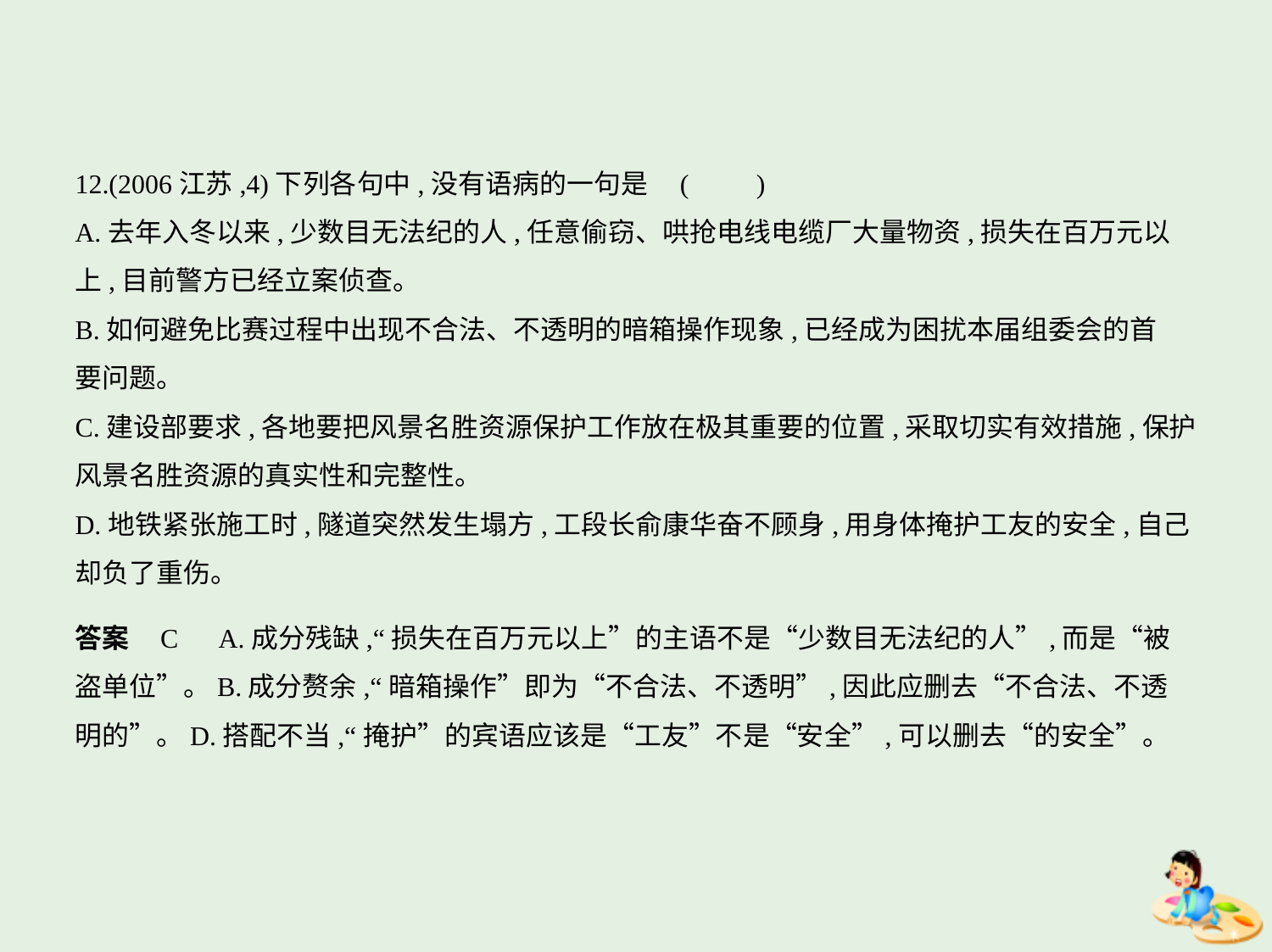

12.(2006江苏,4)下列各句中,没有语病的一句是 (　　)
A.去年入冬以来,少数目无法纪的人,任意偷窃、哄抢电线电缆厂大量物资,损失在百万元以
上,目前警方已经立案侦查。
B.如何避免比赛过程中出现不合法、不透明的暗箱操作现象,已经成为困扰本届组委会的首
要问题。
C.建设部要求,各地要把风景名胜资源保护工作放在极其重要的位置,采取切实有效措施,保护
风景名胜资源的真实性和完整性。
D.地铁紧张施工时,隧道突然发生塌方,工段长俞康华奋不顾身,用身体掩护工友的安全,自己
却负了重伤。
答案    C　A.成分残缺,“损失在百万元以上”的主语不是“少数目无法纪的人”,而是“被
盗单位”。B.成分赘余,“暗箱操作”即为“不合法、不透明”,因此应删去“不合法、不透
明的”。D.搭配不当,“掩护”的宾语应该是“工友”不是“安全”,可以删去“的安全”。